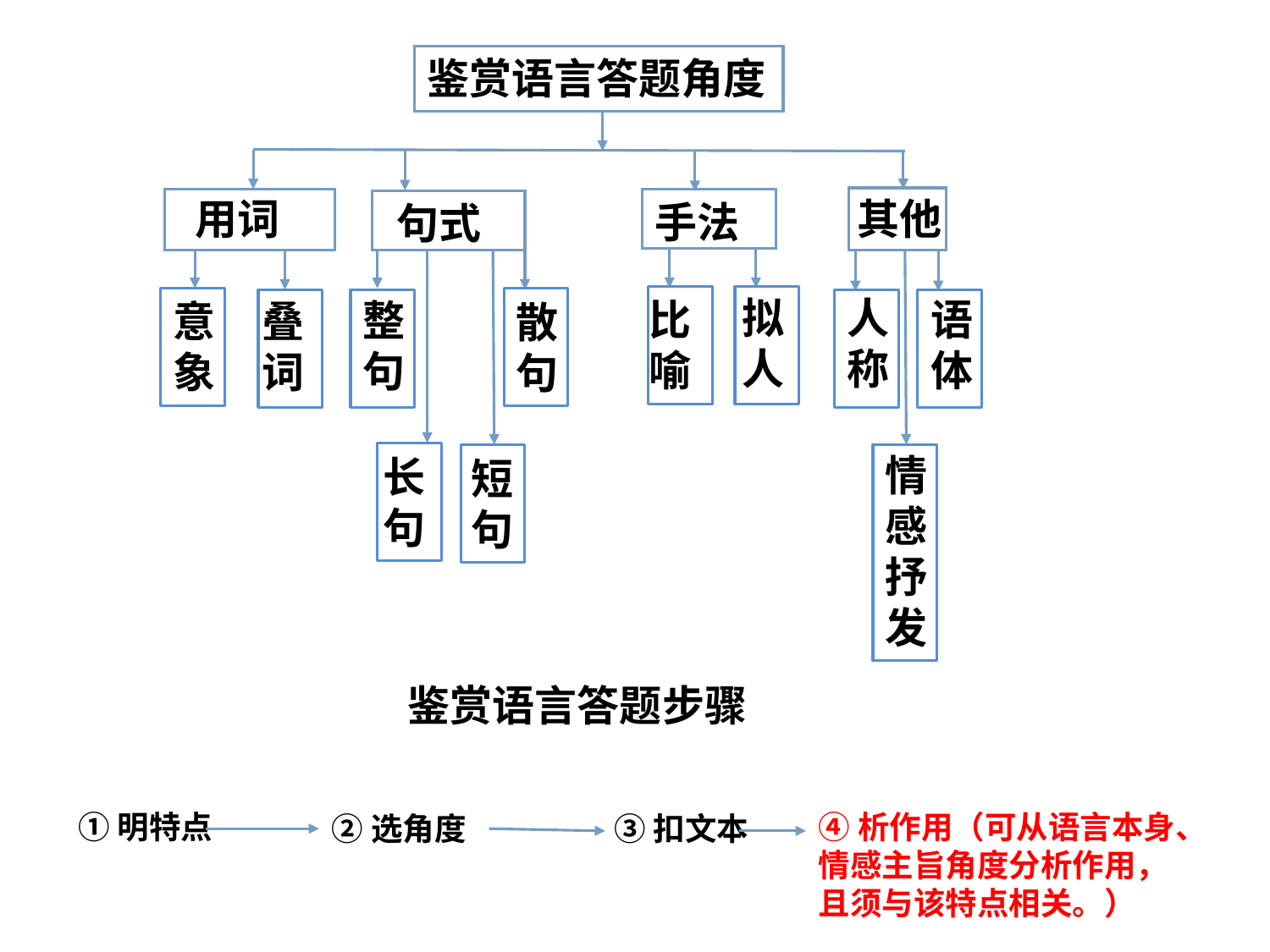

鉴赏语言答题角度

用词
其他

手法

句式
人称
拟人

比喻
语体
整句

叠词

意象

散句

情感抒发
长句

短句
鉴赏语言答题步骤
①明特点
④析作用（可从语言本身、情感主旨角度分析作用，且须与该特点相关。）

②选角度
③扣文本